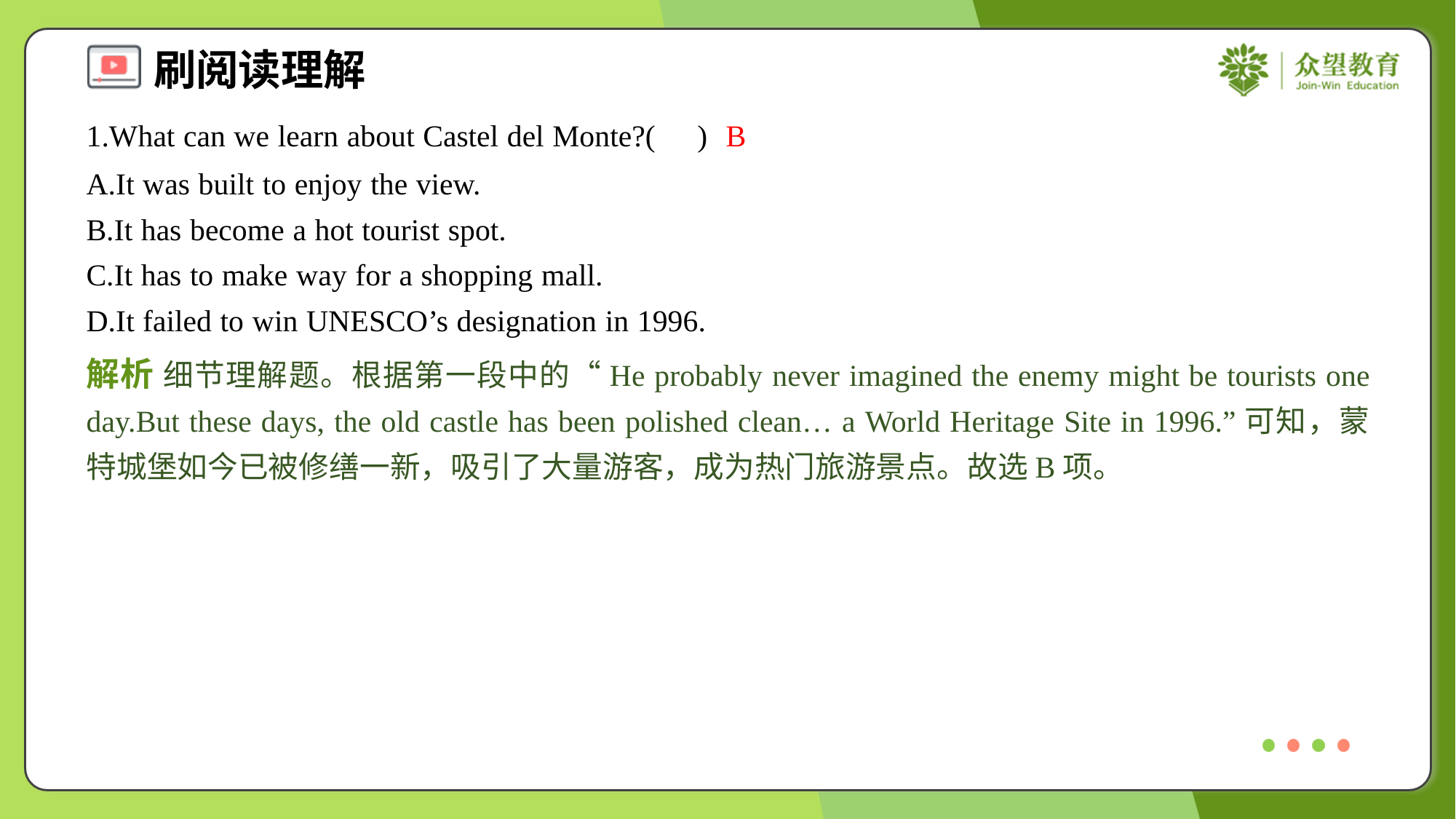

1.What can we learn about Castel del Monte?(     )
B
A.It was built to enjoy the view.
B.It has become a hot tourist spot.
C.It has to make way for a shopping mall.
D.It failed to win UNESCO’s designation in 1996.
解析 细节理解题。根据第一段中的“He probably never imagined the enemy might be tourists one day.But these days, the old castle has been polished clean… a World Heritage Site in 1996.”可知，蒙特城堡如今已被修缮一新，吸引了大量游客，成为热门旅游景点。故选B项。